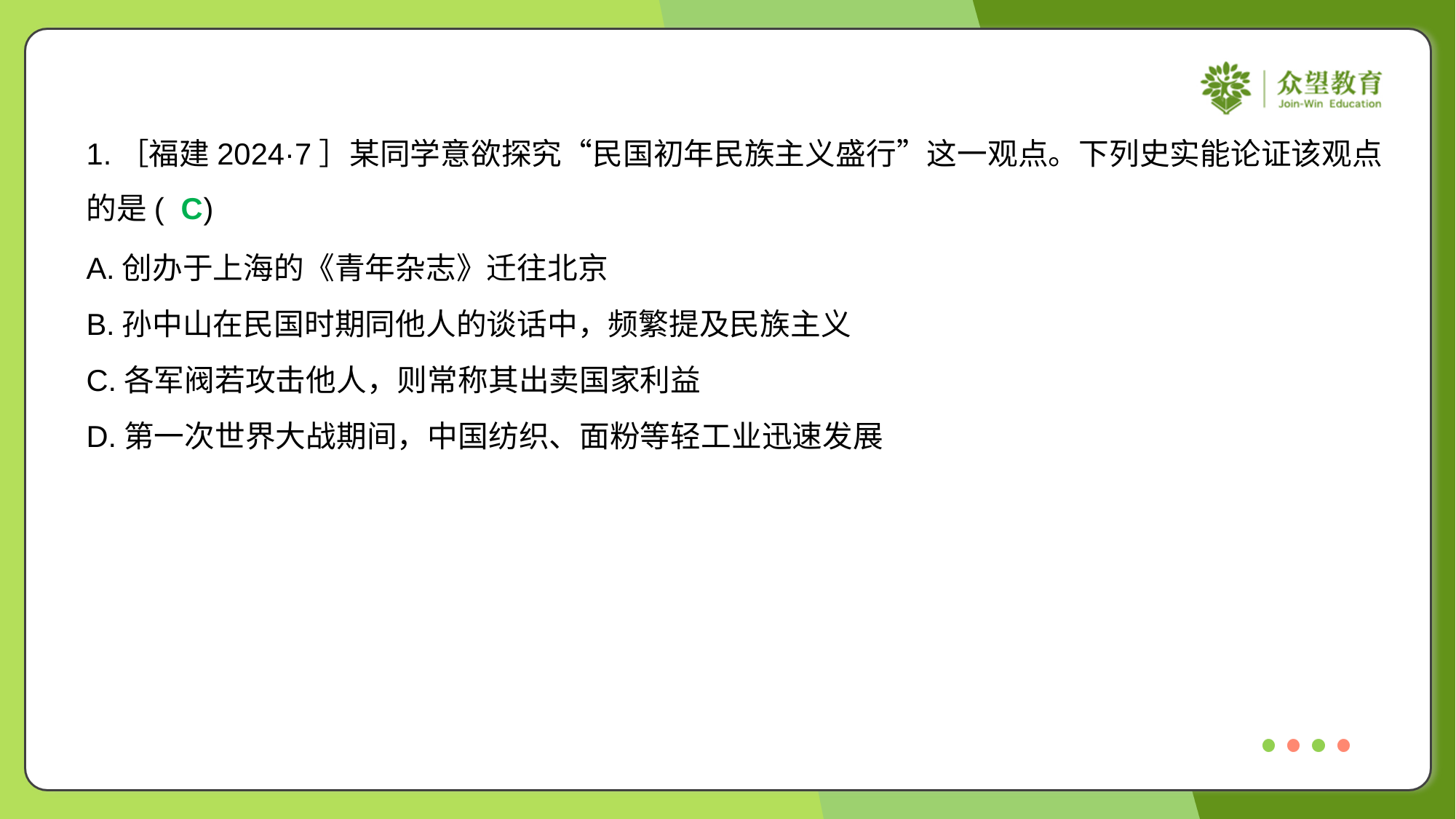

1.［福建2024·7］某同学意欲探究“民国初年民族主义盛行”这一观点。下列史实能论证该观点
的是(     )
C
A.创办于上海的《青年杂志》迁往北京
B.孙中山在民国时期同他人的谈话中，频繁提及民族主义
C.各军阀若攻击他人，则常称其出卖国家利益
D.第一次世界大战期间，中国纺织、面粉等轻工业迅速发展